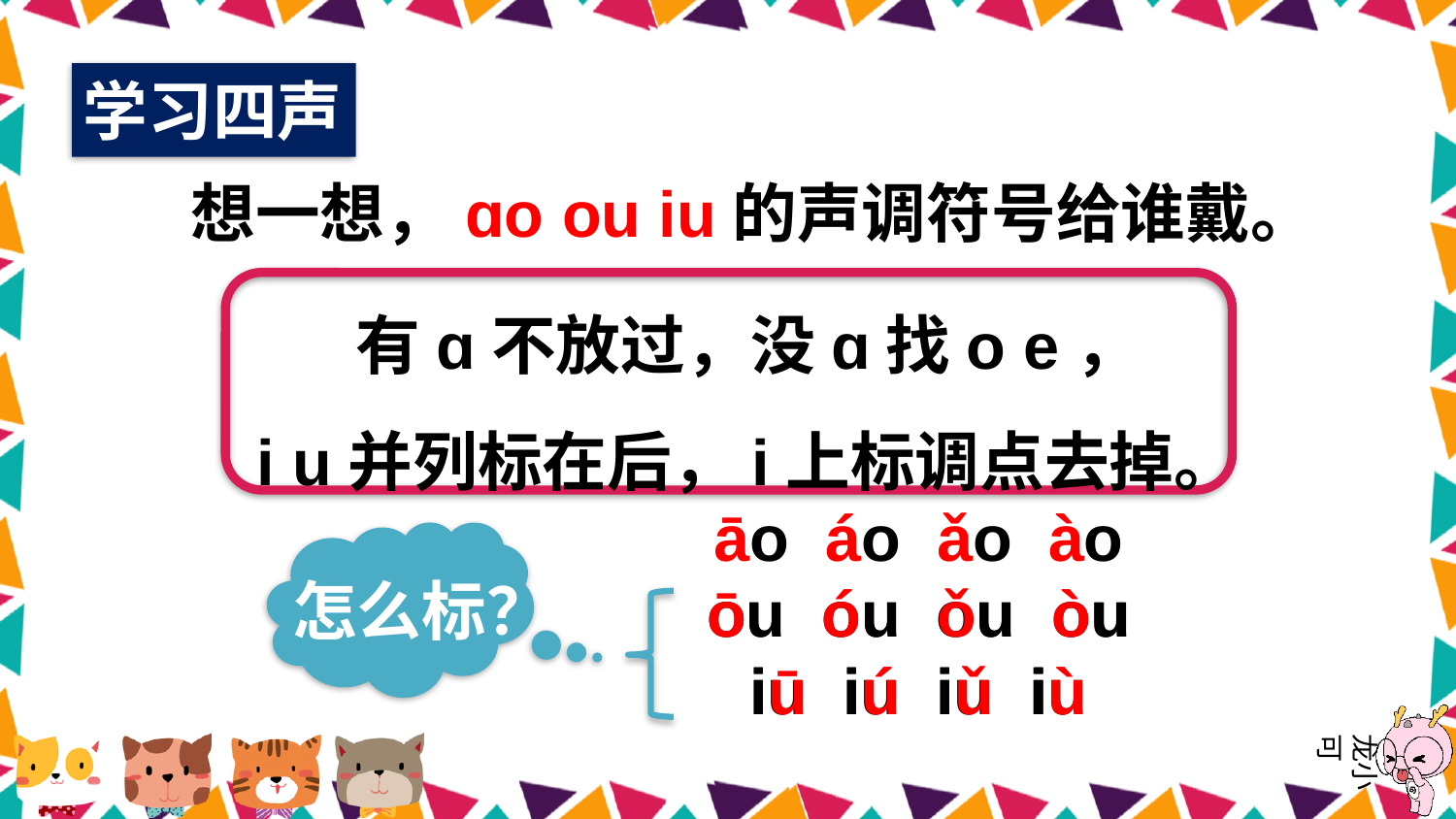

学习四声

想一想，ɑo ou iu的声调符号给谁戴。
有ɑ不放过，没ɑ找o e，
i u并列标在后，i上标调点去掉。

āo  áo  ǎo  ào

怎么标？
ou  ou  ou  ou
iu  iu  iu  iu
ōu  óu  ǒu  òu
iū  iú  iǔ  iù